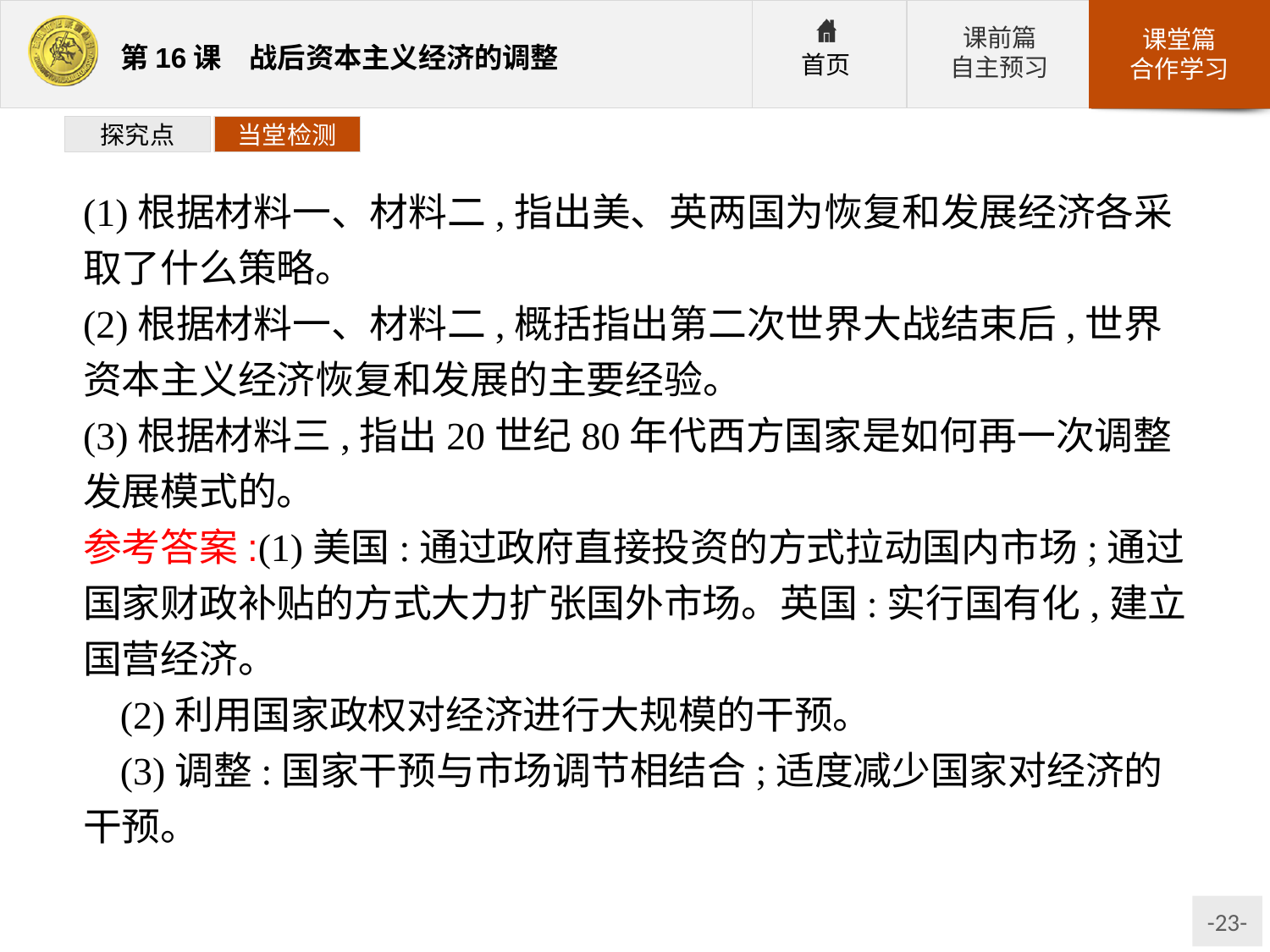

探究点
当堂检测
(1)根据材料一、材料二,指出美、英两国为恢复和发展经济各采取了什么策略。
(2)根据材料一、材料二,概括指出第二次世界大战结束后,世界资本主义经济恢复和发展的主要经验。
(3)根据材料三,指出20世纪80年代西方国家是如何再一次调整发展模式的。
参考答案:(1)美国:通过政府直接投资的方式拉动国内市场;通过国家财政补贴的方式大力扩张国外市场。英国:实行国有化,建立国营经济。
(2)利用国家政权对经济进行大规模的干预。
(3)调整:国家干预与市场调节相结合;适度减少国家对经济的干预。